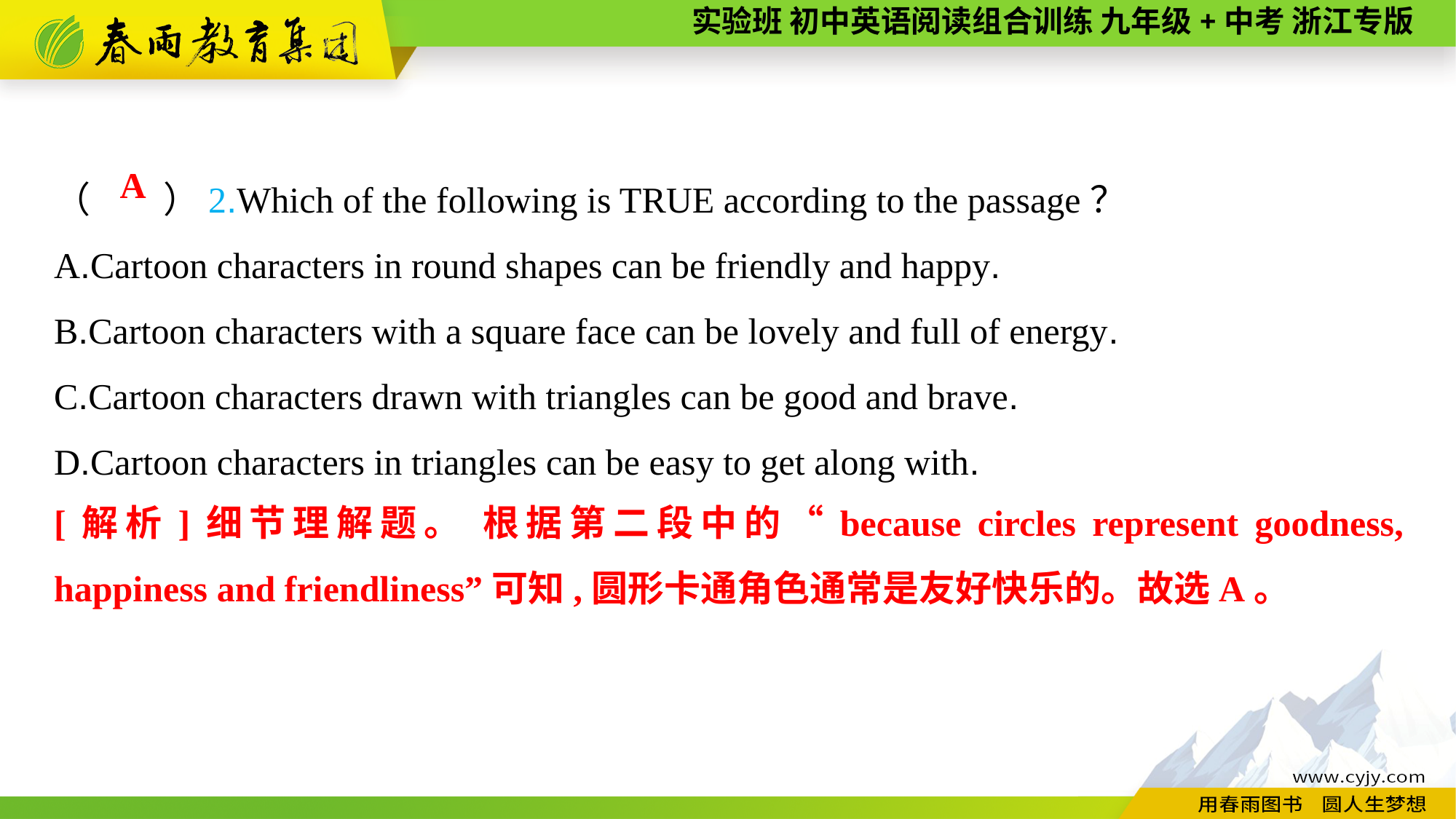

（　　）2.Which of the following is TRUE according to the passage？
A.Cartoon characters in round shapes can be friendly and happy.
B.Cartoon characters with a square face can be lovely and full of energy.
C.Cartoon characters drawn with triangles can be good and brave.
D.Cartoon characters in triangles can be easy to get along with.
A
[解析]细节理解题。 根据第二段中的“because circles represent goodness, happiness and friendliness”可知,圆形卡通角色通常是友好快乐的。故选A。